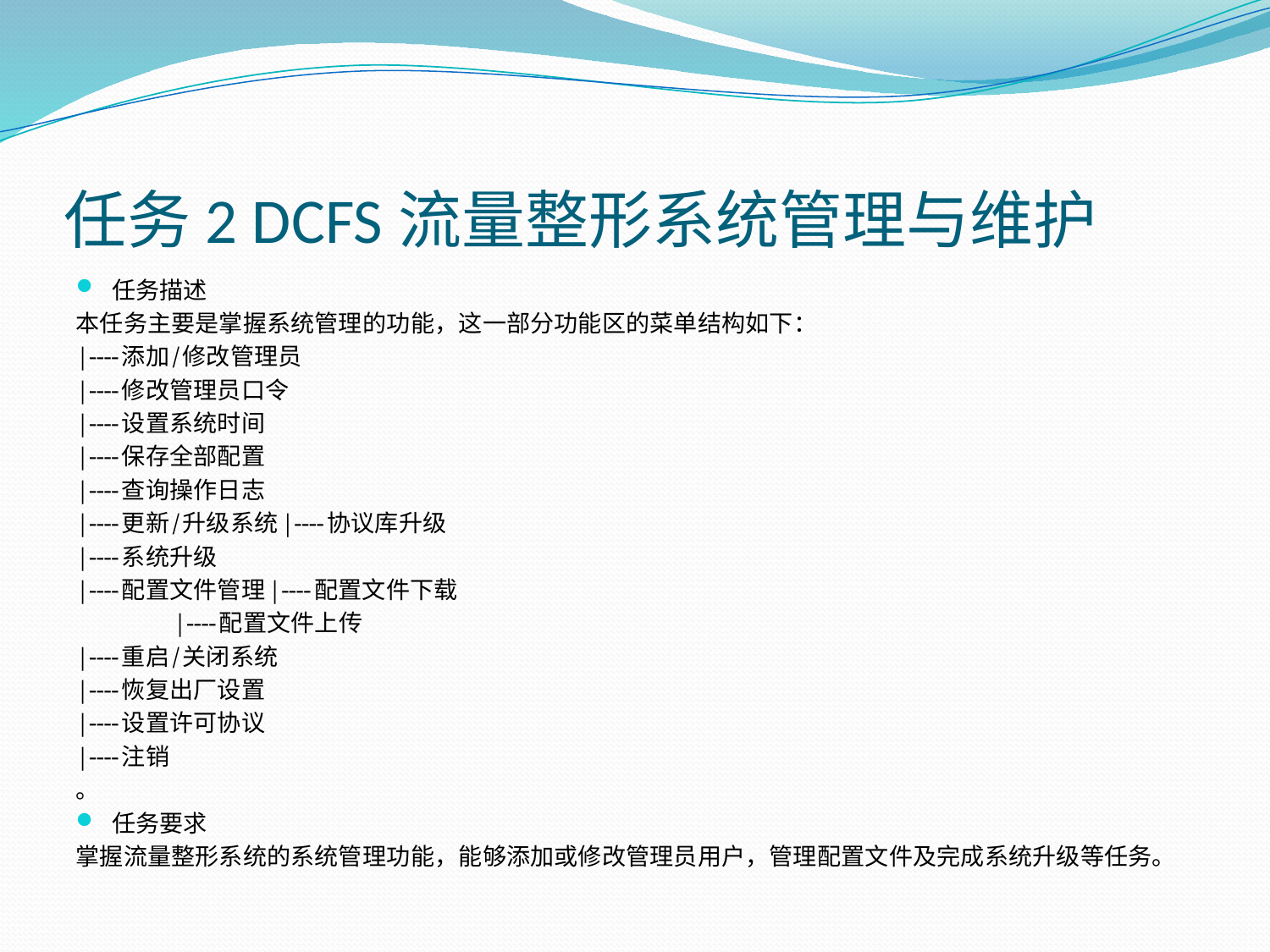

# 任务2 DCFS流量整形系统管理与维护
任务描述
本任务主要是掌握系统管理的功能，这一部分功能区的菜单结构如下：
|----添加/修改管理员
|----修改管理员口令
|----设置系统时间
|----保存全部配置
|----查询操作日志
|----更新/升级系统|----协议库升级
|----系统升级
|----配置文件管理|----配置文件下载
		          |----配置文件上传
|----重启/关闭系统
|----恢复出厂设置
|----设置许可协议
|----注销
。
任务要求
掌握流量整形系统的系统管理功能，能够添加或修改管理员用户，管理配置文件及完成系统升级等任务。